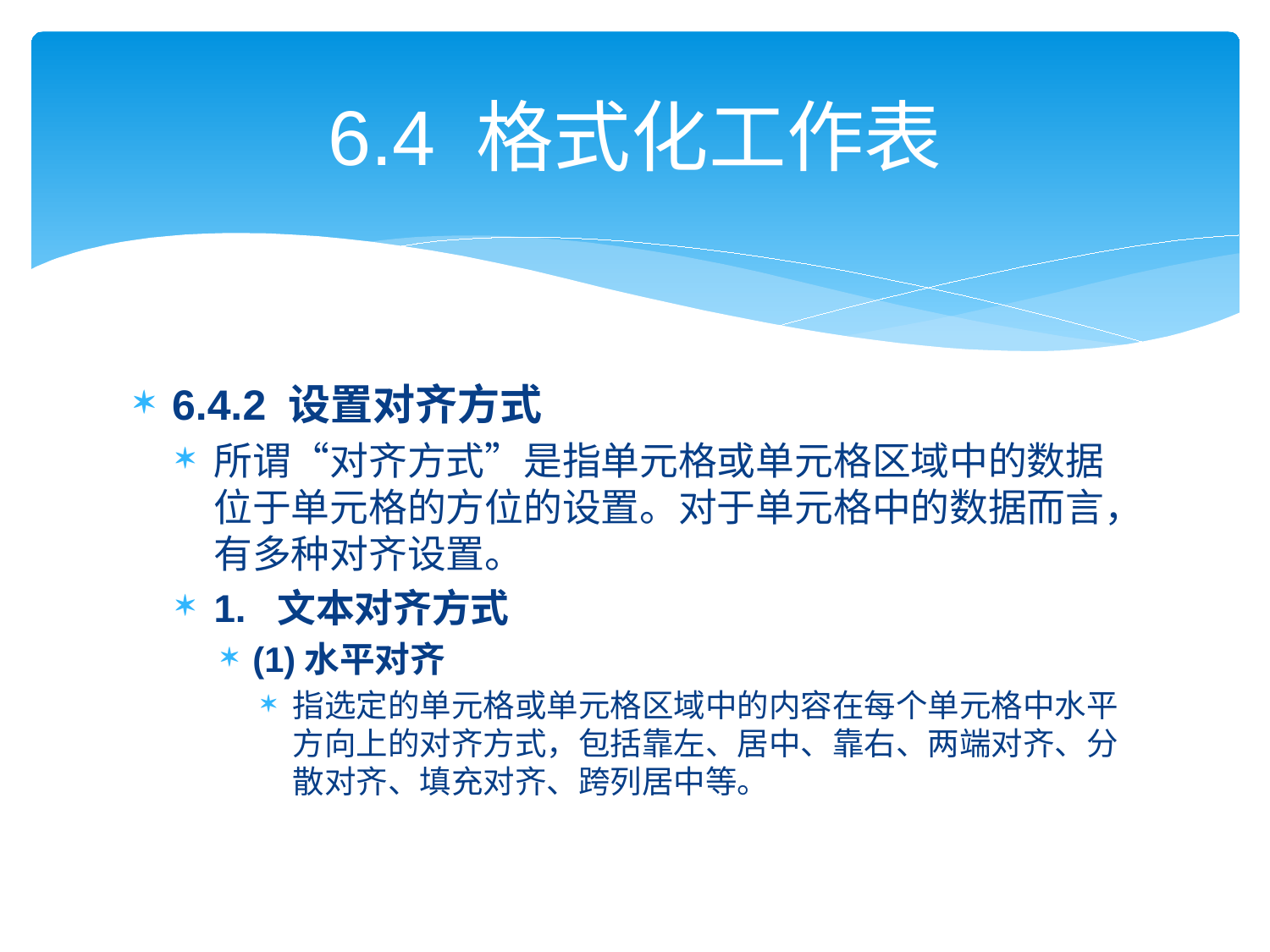

# 6.4 格式化工作表
6.4.2 设置对齐方式
所谓“对齐方式”是指单元格或单元格区域中的数据位于单元格的方位的设置。对于单元格中的数据而言，有多种对齐设置。
1.  文本对齐方式
(1)水平对齐
指选定的单元格或单元格区域中的内容在每个单元格中水平方向上的对齐方式，包括靠左、居中、靠右、两端对齐、分散对齐、填充对齐、跨列居中等。